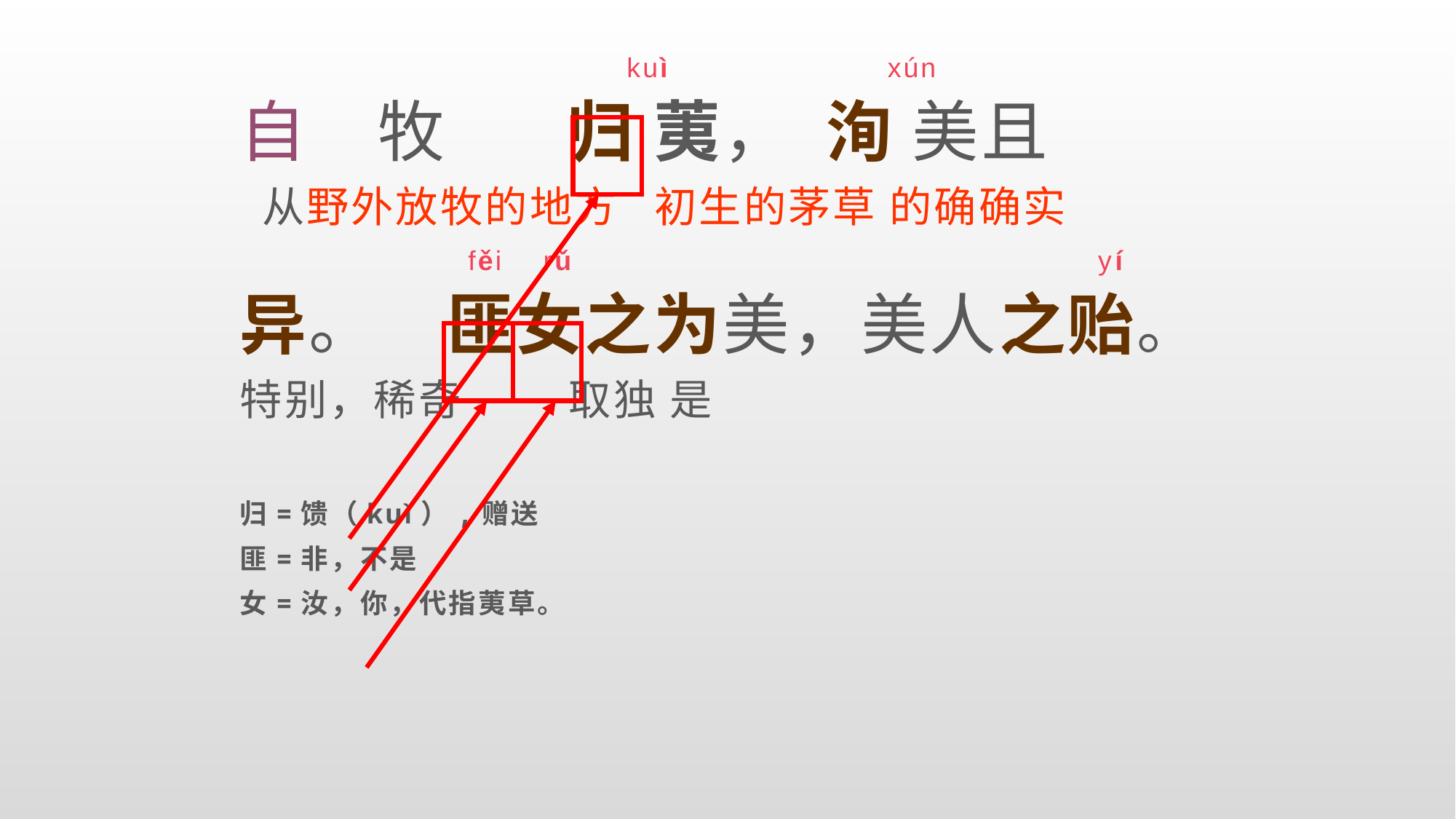

#
                                       kuì                      xún
自    牧       归 荑，  洵 美且
 从野外放牧的地方   初生的茅草 的确确实
                       fěi    rǔ                                                     yí
异。    匪女之为美，美人之贻。
特别，稀奇         取独 是

归=馈（kuì）,赠送
匪=非，不是
女=汝，你，代指荑草。